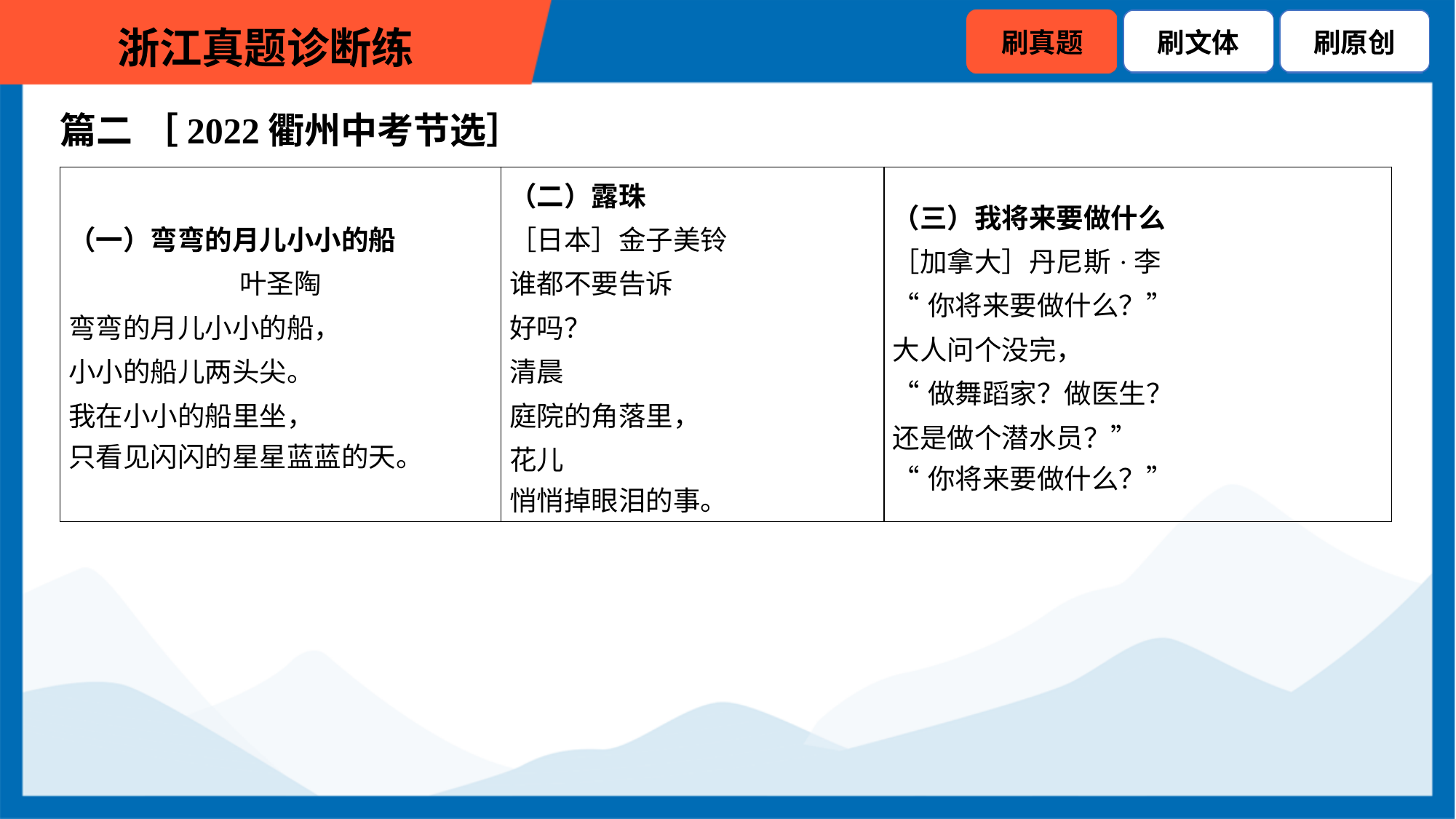

篇二 ［2022衢州中考节选］
| （一）弯弯的月儿小小的船 叶圣陶 弯弯的月儿小小的船， 小小的船儿两头尖。 我在小小的船里坐， 只看见闪闪的星星蓝蓝的天。 | （二）露珠 ［日本］金子美铃 谁都不要告诉 好吗？ 清晨 庭院的角落里， 花儿 悄悄掉眼泪的事。 | （三）我将来要做什么 ［加拿大］丹尼斯·李 “你将来要做什么？” 大人问个没完， “做舞蹈家？做医生？ 还是做个潜水员？” “你将来要做什么？” |
| --- | --- | --- |